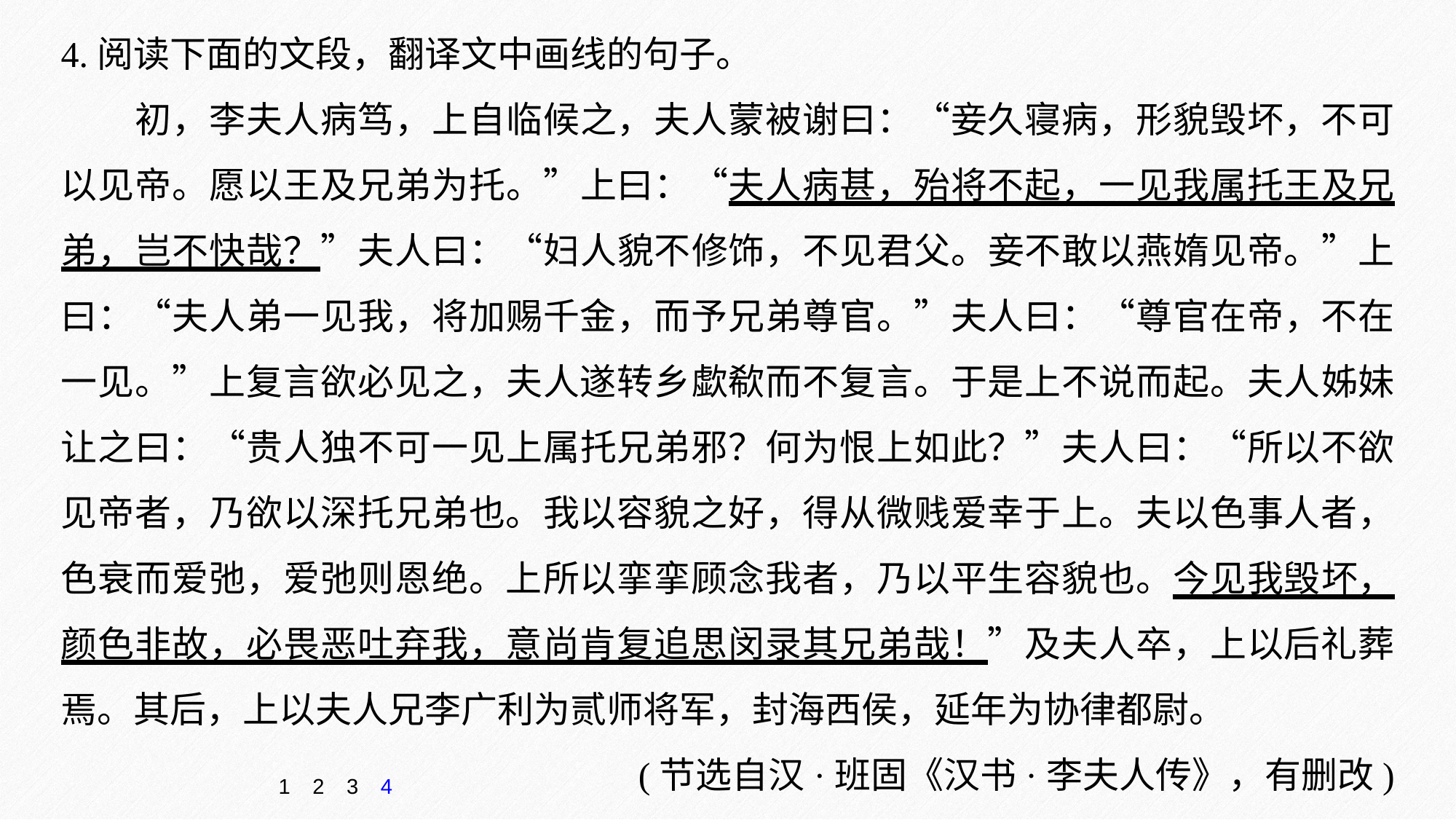

4.阅读下面的文段，翻译文中画线的句子。
初，李夫人病笃，上自临候之，夫人蒙被谢曰：“妾久寝病，形貌毁坏，不可以见帝。愿以王及兄弟为托。”上曰：“夫人病甚，殆将不起，一见我属托王及兄弟，岂不快哉？”夫人曰：“妇人貌不修饰，不见君父。妾不敢以燕媠见帝。”上曰：“夫人弟一见我，将加赐千金，而予兄弟尊官。”夫人曰：“尊官在帝，不在一见。”上复言欲必见之，夫人遂转乡歔欷而不复言。于是上不说而起。夫人姊妹让之曰：“贵人独不可一见上属托兄弟邪？何为恨上如此？”夫人曰：“所以不欲见帝者，乃欲以深托兄弟也。我以容貌之好，得从微贱爱幸于上。夫以色事人者，色衰而爱弛，爱弛则恩绝。上所以挛挛顾念我者，乃以平生容貌也。今见我毁坏，颜色非故，必畏恶吐弃我，意尚肯复追思闵录其兄弟哉！”及夫人卒，上以后礼葬焉。其后，上以夫人兄李广利为贰师将军，封海西侯，延年为协律都尉。
(节选自汉·班固《汉书·李夫人传》，有删改)
1
2
3
4